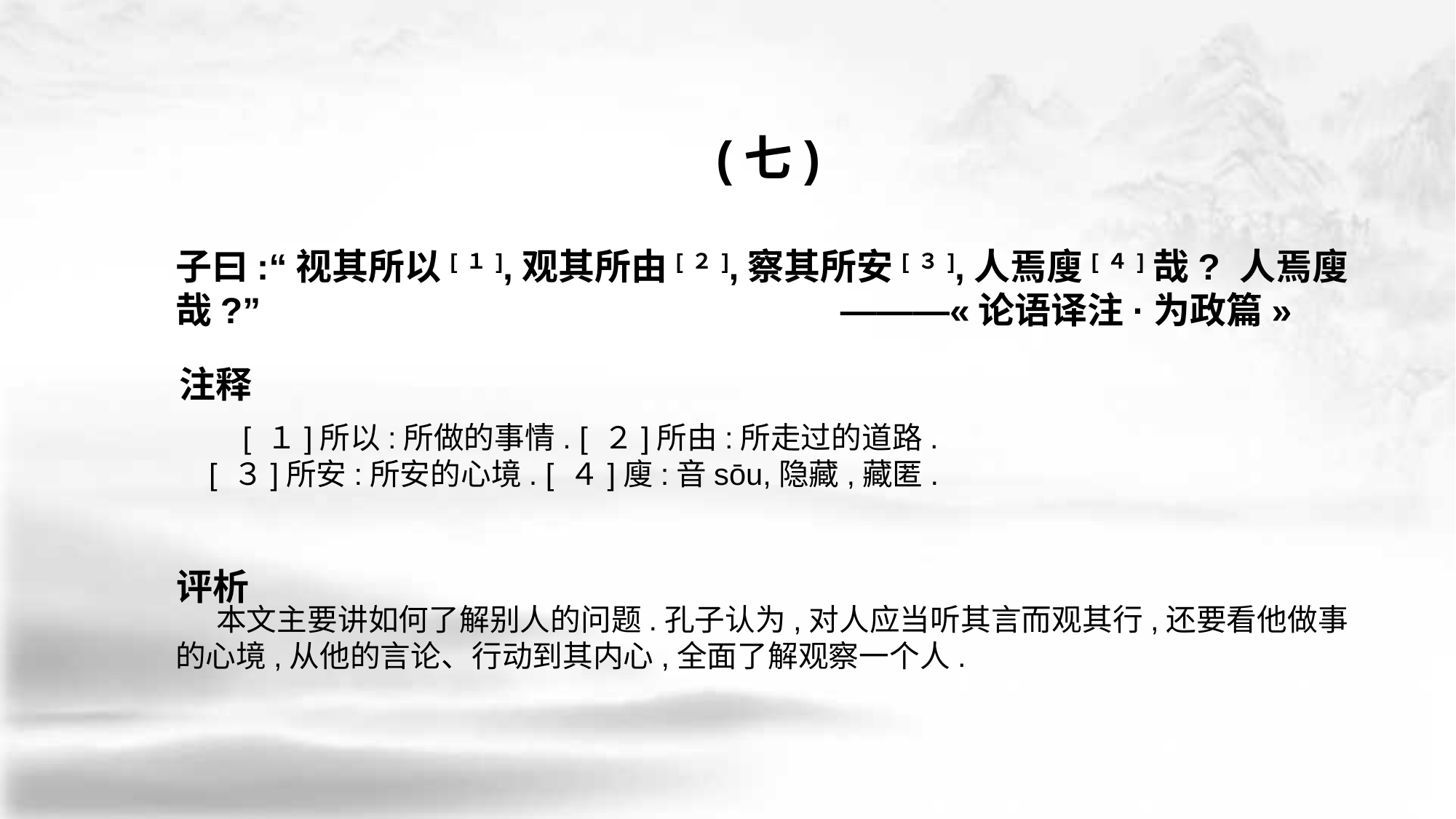

(七)

子曰:“视其所以[１],观其所由[２],察其所安[３],人焉廋[４]哉? 人焉廋哉?”						 ———«论语译注·为政篇»

　　 [ １]所以:所做的事情. [ ２]所由:所走过的道路.
    [ ３]所安:所安的心境. [ ４]廋:音sōu,隐藏,藏匿.

     本文主要讲如何了解别人的问题.孔子认为,对人应当听其言而观其行,还要看他做事 的心境,从他的言论、行动到其内心,全面了解观察一个人.
注释
评析